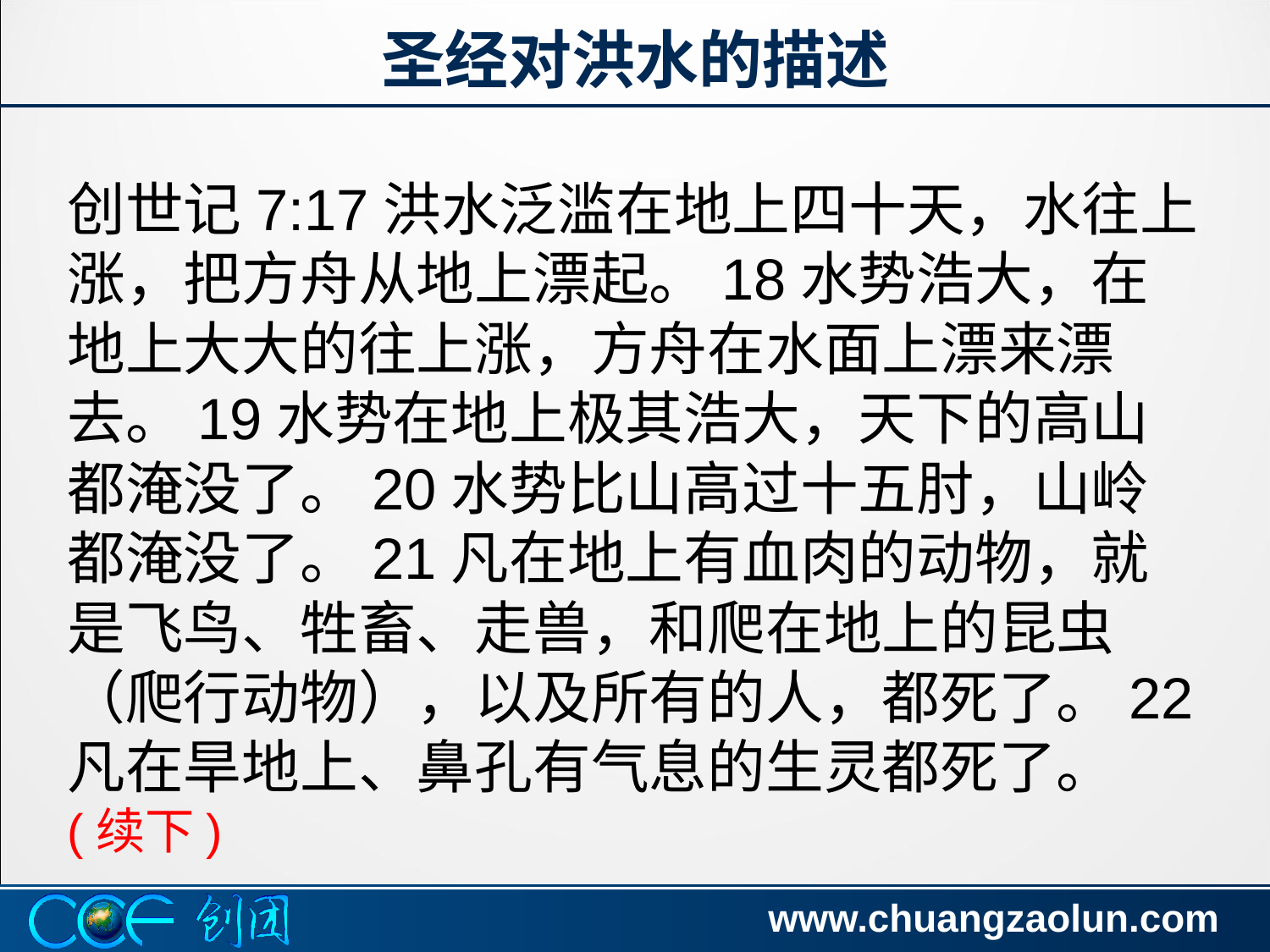

#
圣经对洪水的描述
创世记7:17洪水泛滥在地上四十天，水往上涨，把方舟从地上漂起。18水势浩大，在地上大大的往上涨，方舟在水面上漂来漂去。19水势在地上极其浩大，天下的高山都淹没了。20水势比山高过十五肘，山岭都淹没了。21凡在地上有血肉的动物，就是飞鸟、牲畜、走兽，和爬在地上的昆虫（爬行动物），以及所有的人，都死了。22凡在旱地上、鼻孔有气息的生灵都死了。(续下)